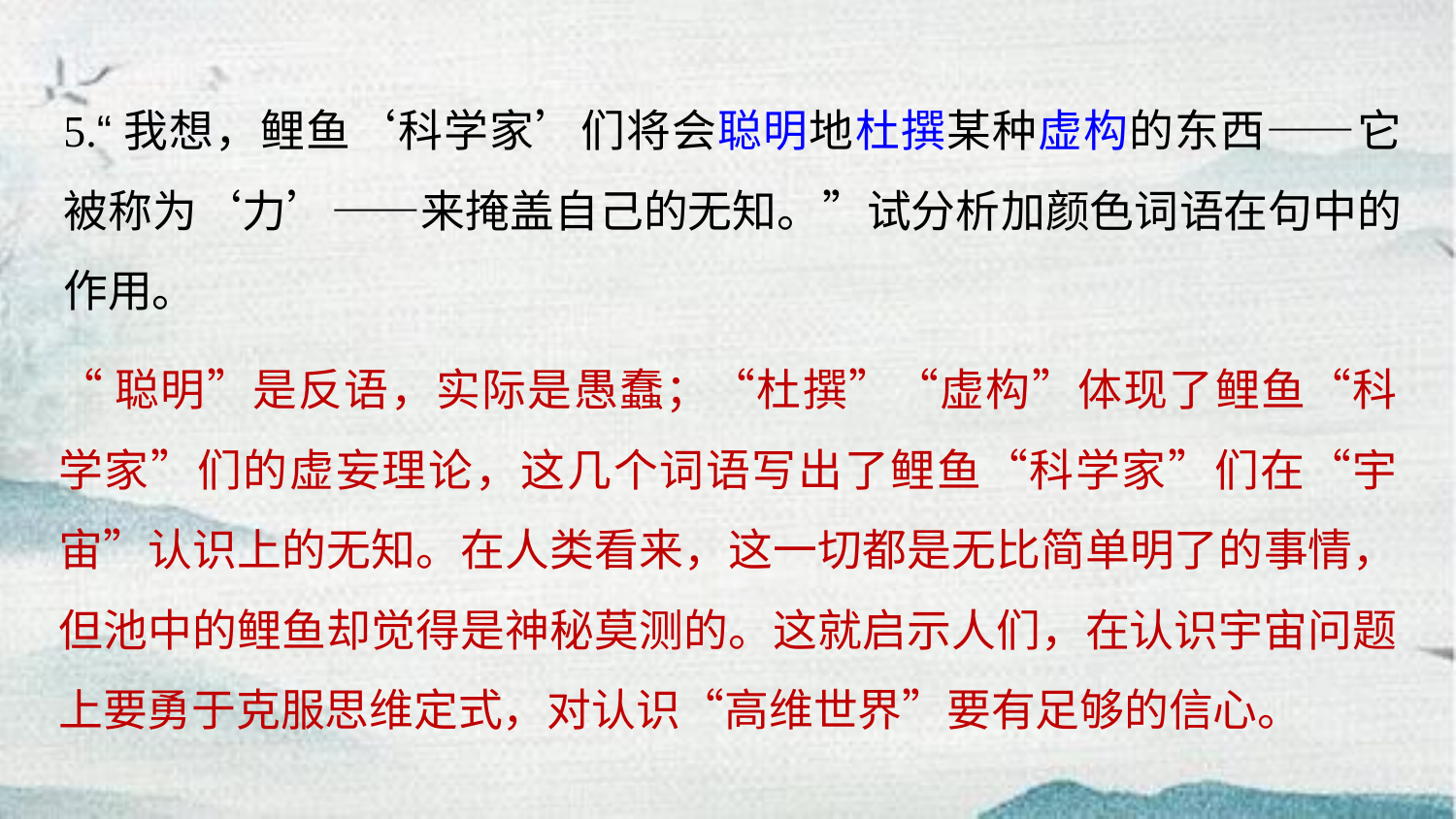

5.“我想，鲤鱼‘科学家’们将会聪明地杜撰某种虚构的东西——它被称为‘力’——来掩盖自己的无知。”试分析加颜色词语在句中的作用。
“聪明”是反语，实际是愚蠢；“杜撰”“虚构”体现了鲤鱼“科学家”们的虚妄理论，这几个词语写出了鲤鱼“科学家”们在“宇宙”认识上的无知。在人类看来，这一切都是无比简单明了的事情，但池中的鲤鱼却觉得是神秘莫测的。这就启示人们，在认识宇宙问题上要勇于克服思维定式，对认识“高维世界”要有足够的信心。